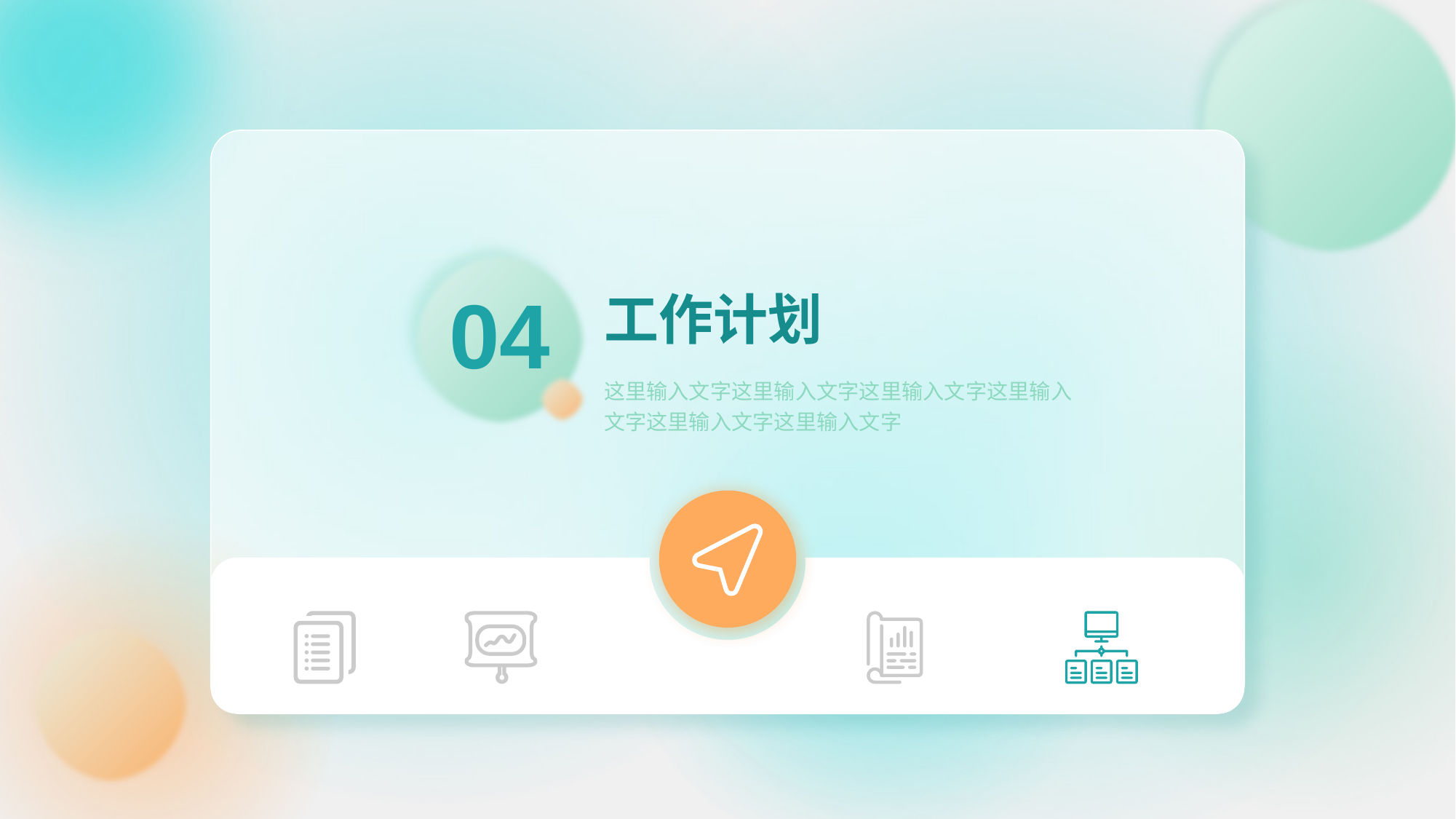

# 工作计划
04
这里输入文字这里输入文字这里输入文字这里输入文字这里输入文字这里输入文字